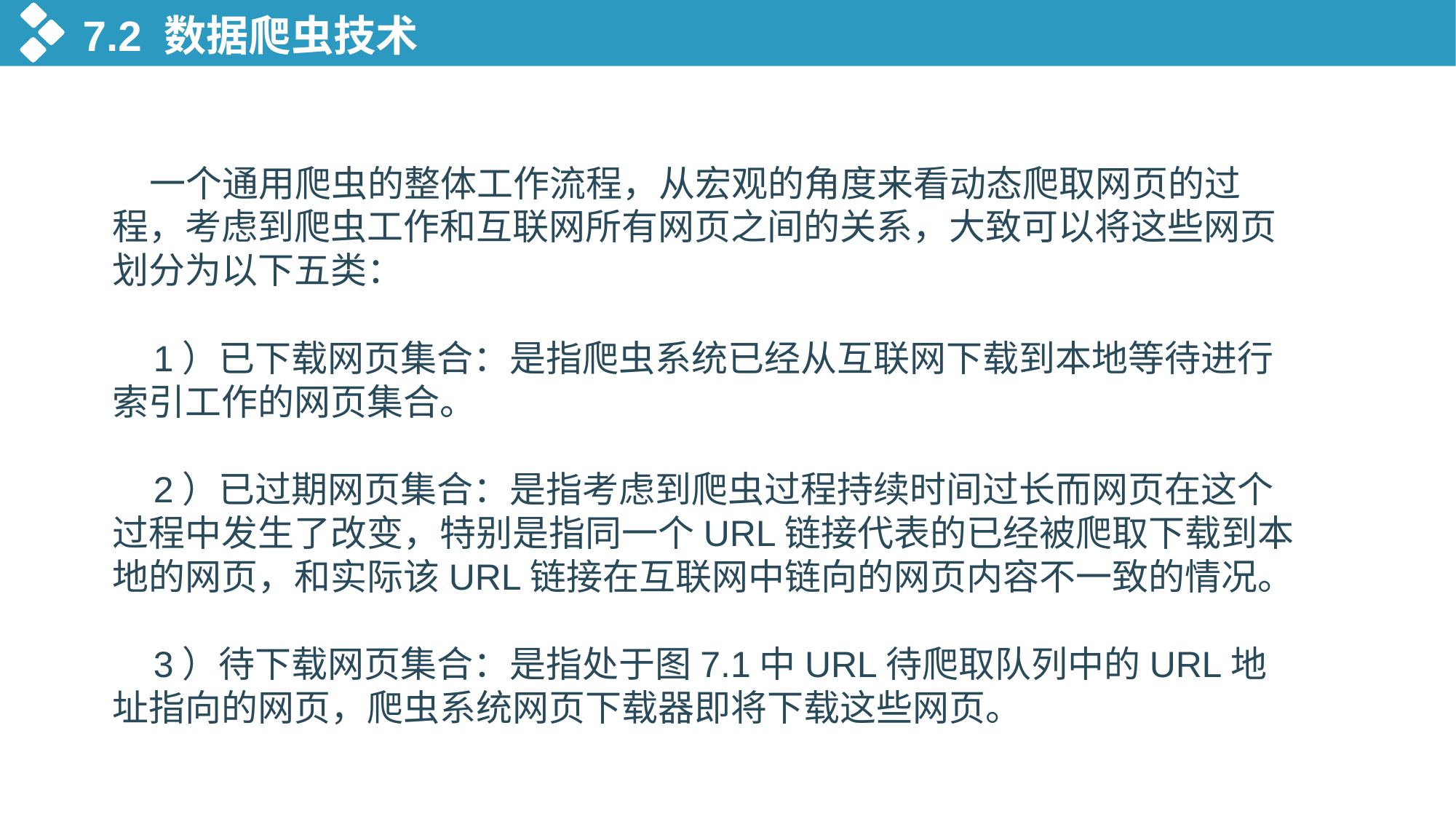

7.2 数据爬虫技术

    一个通用爬虫的整体工作流程，从宏观的角度来看动态爬取网页的过程，考虑到爬虫工作和互联网所有网页之间的关系，大致可以将这些网页划分为以下五类：

    1）已下载网页集合：是指爬虫系统已经从互联网下载到本地等待进行索引工作的网页集合。

    2）已过期网页集合：是指考虑到爬虫过程持续时间过长而网页在这个过程中发生了改变，特别是指同一个URL链接代表的已经被爬取下载到本地的网页，和实际该URL链接在互联网中链向的网页内容不一致的情况。

    3）待下载网页集合：是指处于图7.1中URL待爬取队列中的URL地址指向的网页，爬虫系统网页下载器即将下载这些网页。